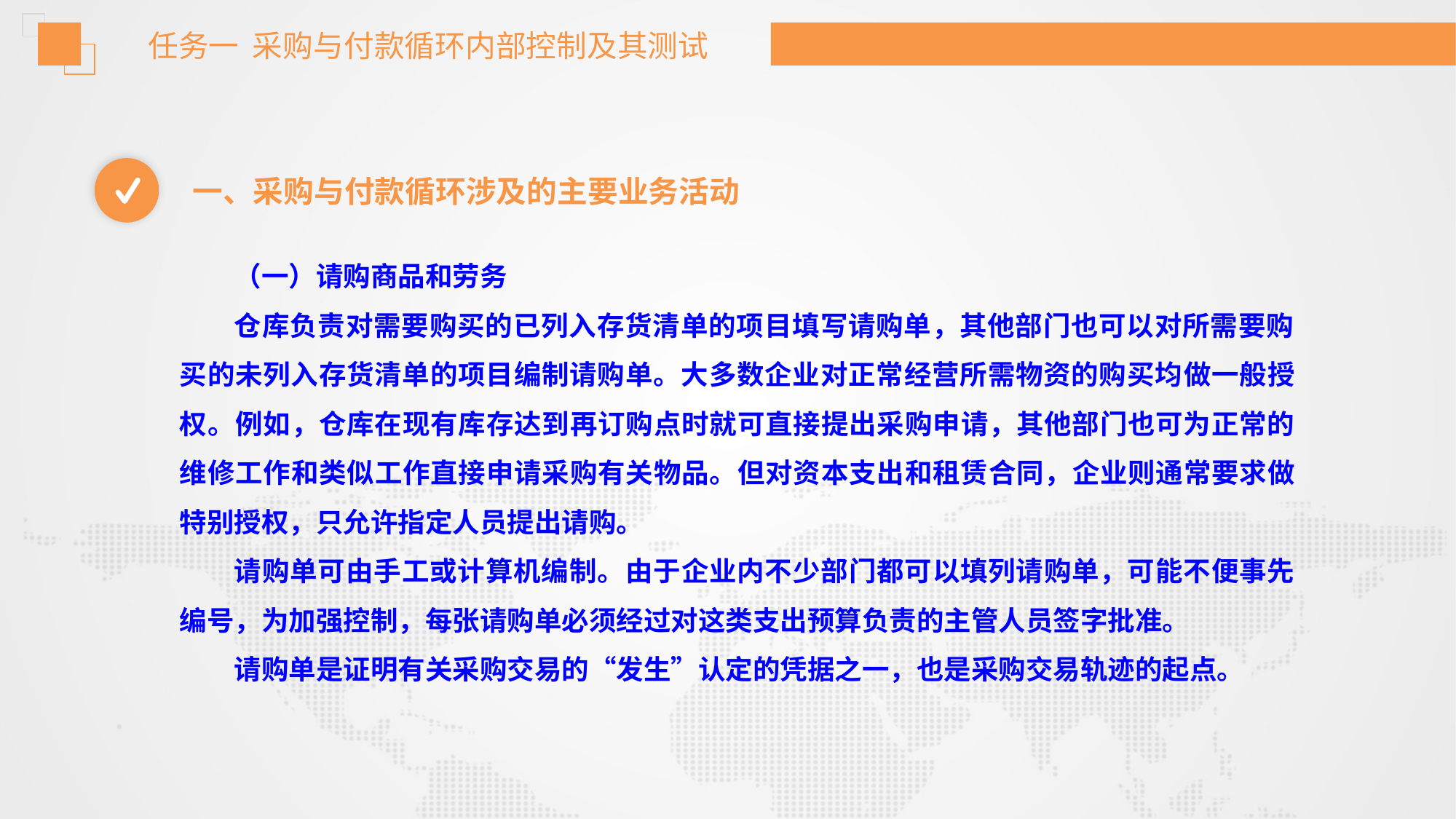

任务一  采购与付款循环内部控制及其测试

一、采购与付款循环涉及的主要业务活动
（一）请购商品和劳务
仓库负责对需要购买的已列入存货清单的项目填写请购单，其他部门也可以对所需要购买的未列入存货清单的项目编制请购单。大多数企业对正常经营所需物资的购买均做一般授权。例如，仓库在现有库存达到再订购点时就可直接提出采购申请，其他部门也可为正常的维修工作和类似工作直接申请采购有关物品。但对资本支出和租赁合同，企业则通常要求做特别授权，只允许指定人员提出请购。
请购单可由手工或计算机编制。由于企业内不少部门都可以填列请购单，可能不便事先编号，为加强控制，每张请购单必须经过对这类支出预算负责的主管人员签字批准。
请购单是证明有关采购交易的“发生”认定的凭据之一，也是采购交易轨迹的起点。